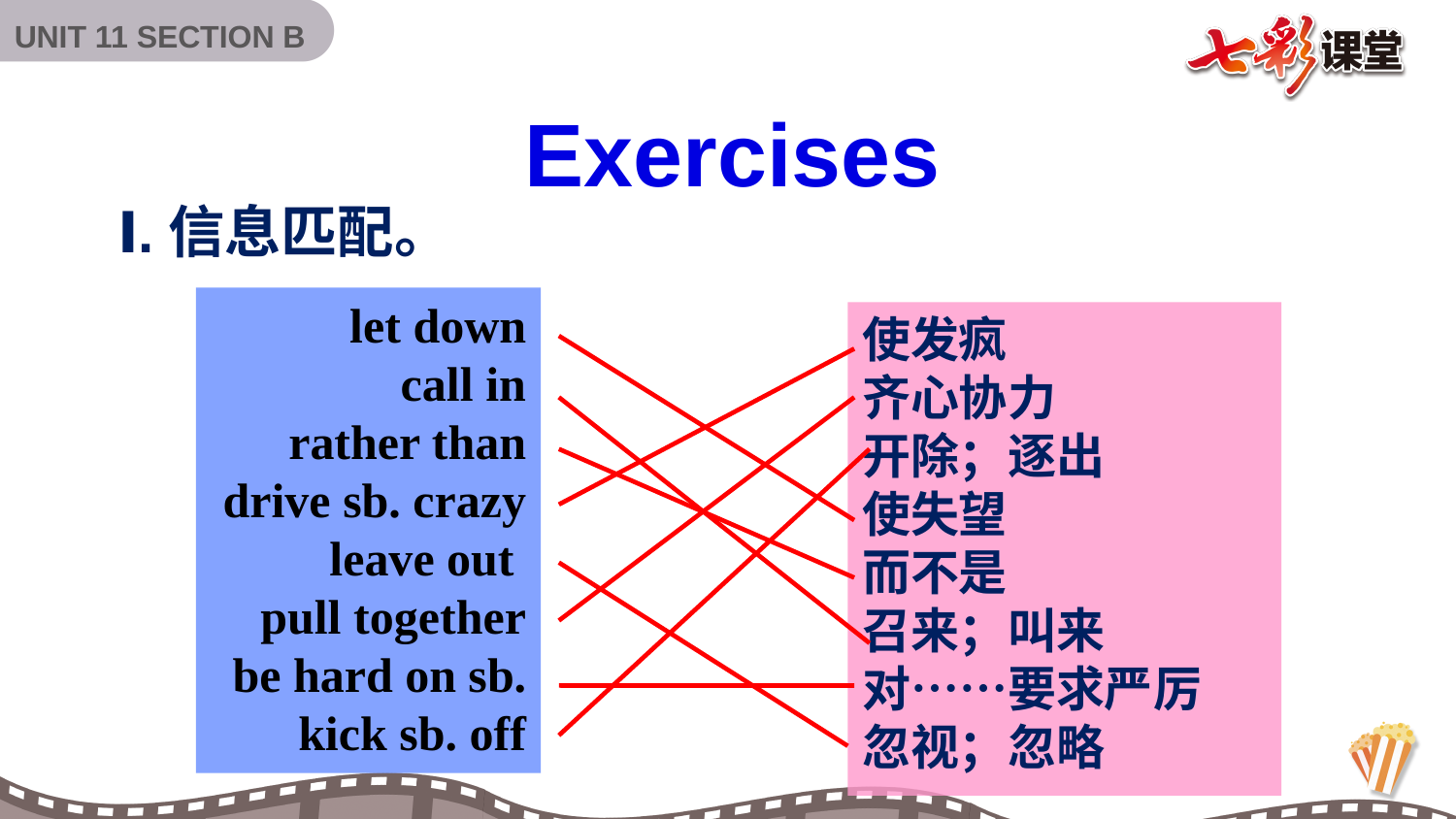

Exercises
Ⅰ.信息匹配。
let down
call in
rather than
drive sb. crazy
leave out
pull together
be hard on sb.
kick sb. off
使发疯
齐心协力
开除；逐出
使失望
而不是
召来；叫来
对……要求严厉
忽视；忽略